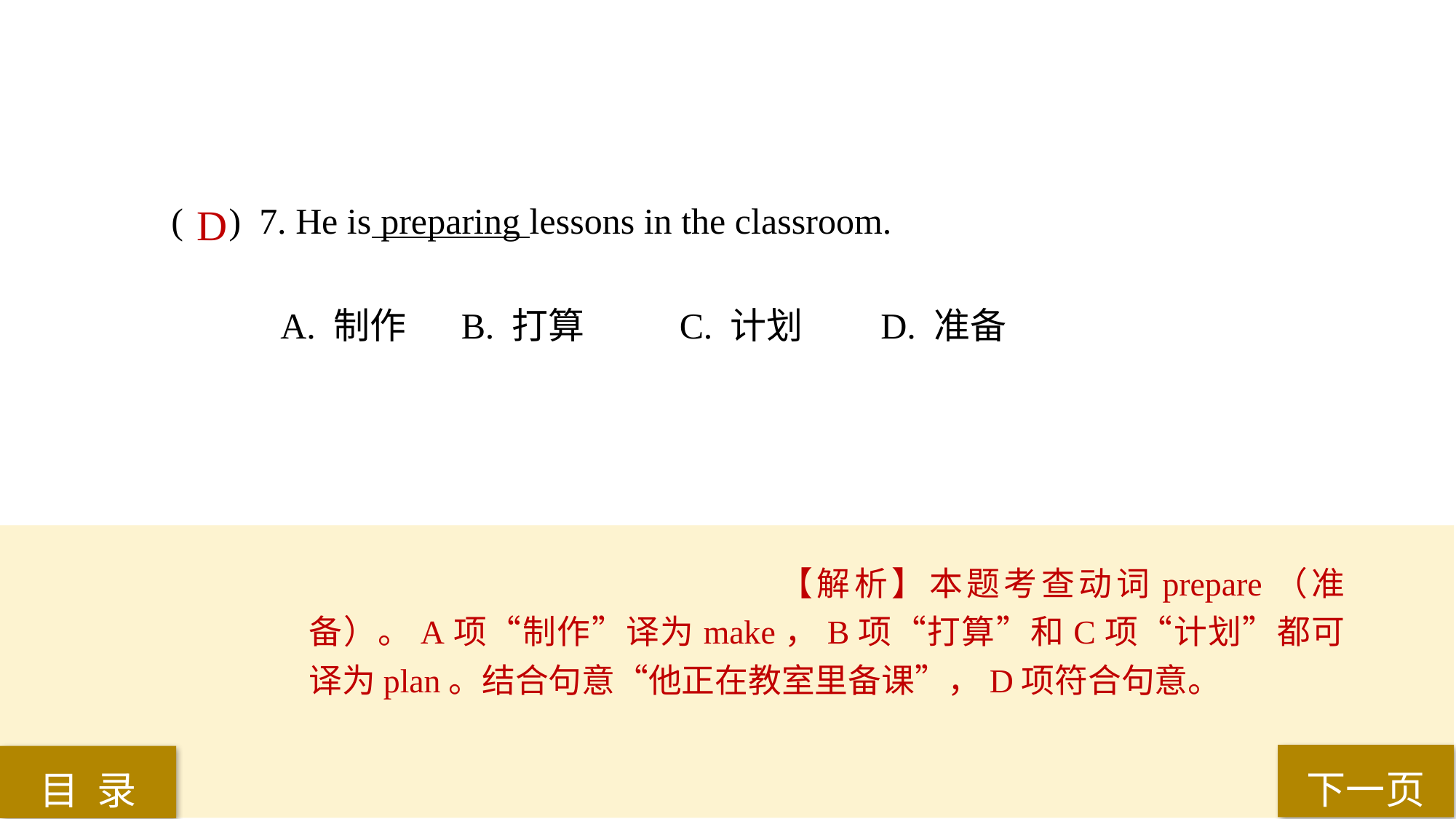

(     )  7. He is preparing lessons in the classroom.

A. 制作	 B. 打算	 C. 计划 	D. 准备
D
【解析】本题考查动词prepare（准备）。A项“制作”译为make，B项“打算”和C项“计划”都可译为plan。结合句意“他正在教室里备课”，D项符合句意。